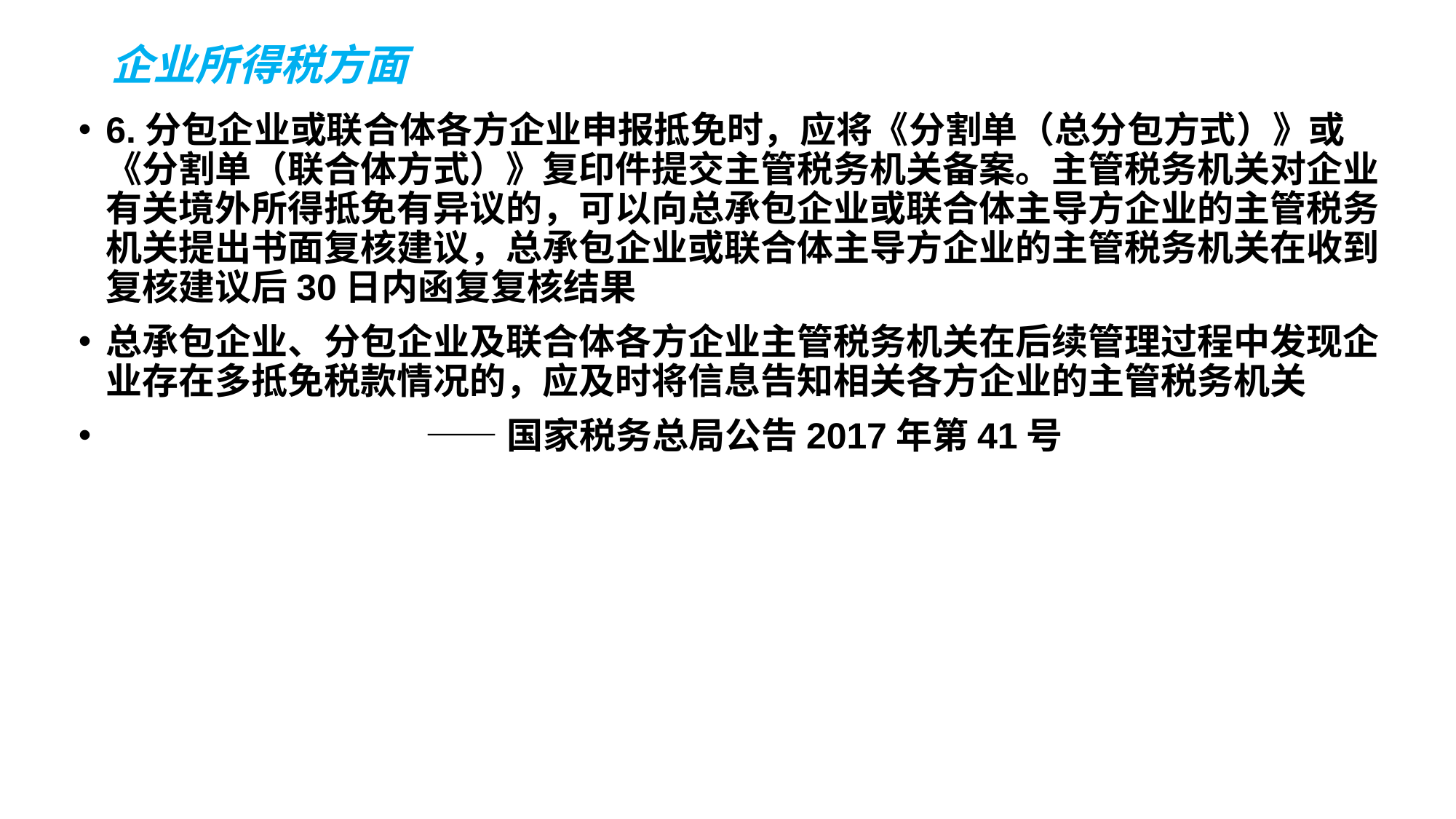

# 企业所得税方面
6.分包企业或联合体各方企业申报抵免时，应将《分割单（总分包方式）》或《分割单（联合体方式）》复印件提交主管税务机关备案。主管税务机关对企业有关境外所得抵免有异议的，可以向总承包企业或联合体主导方企业的主管税务机关提出书面复核建议，总承包企业或联合体主导方企业的主管税务机关在收到复核建议后30日内函复复核结果
总承包企业、分包企业及联合体各方企业主管税务机关在后续管理过程中发现企业存在多抵免税款情况的，应及时将信息告知相关各方企业的主管税务机关
                                       ——国家税务总局公告2017年第41号